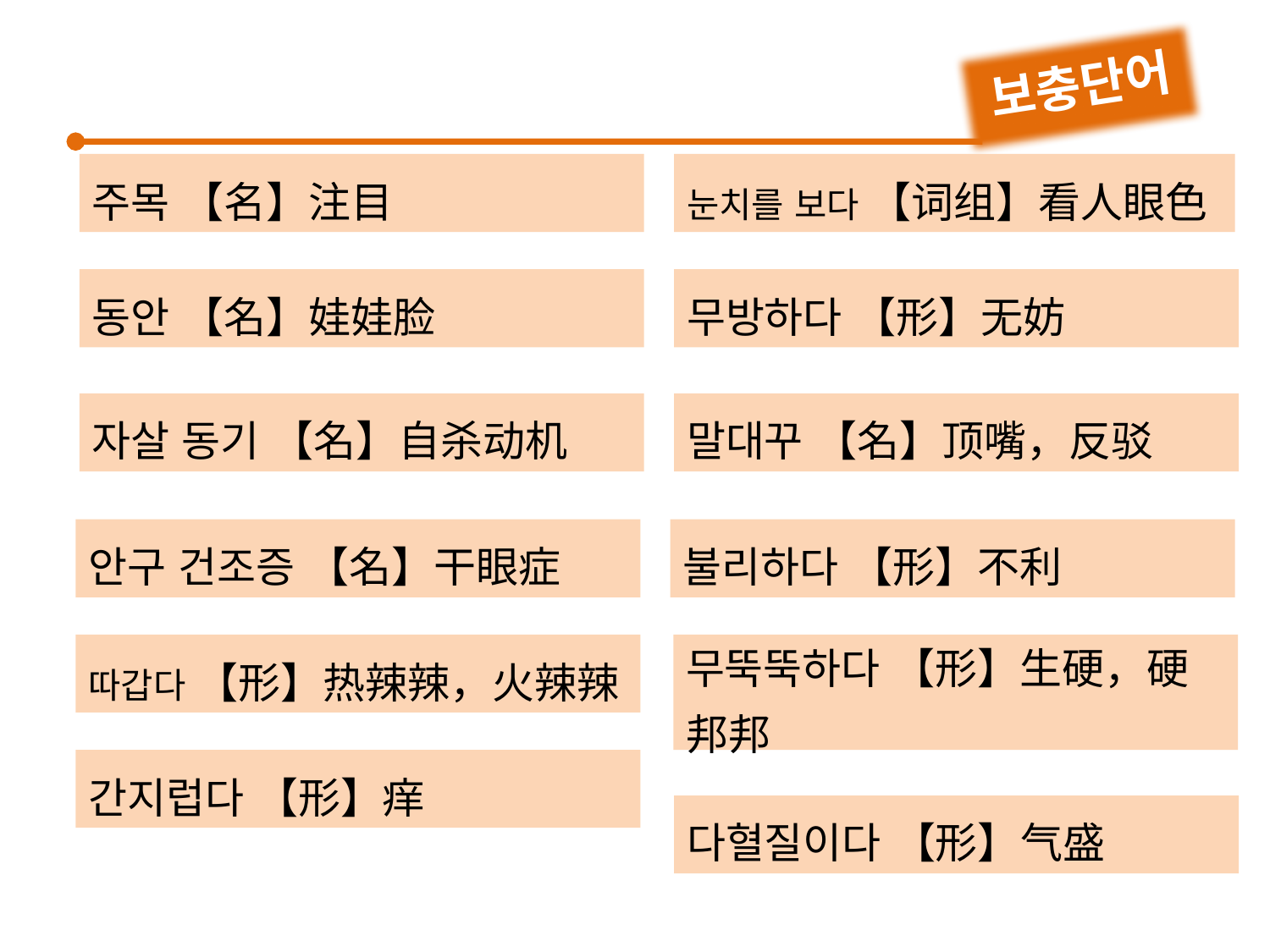

보충단어
주목 【名】注目
동안 【名】娃娃脸
자살 동기 【名】自杀动机
안구 건조증 【名】干眼症
눈치를 보다 【词组】看人眼色
무방하다 【形】无妨
말대꾸 【名】顶嘴，反驳
불리하다 【形】不利
따갑다 【形】热辣辣，火辣辣
간지럽다 【形】痒
무뚝뚝하다 【形】生硬，硬邦邦
다혈질이다 【形】气盛